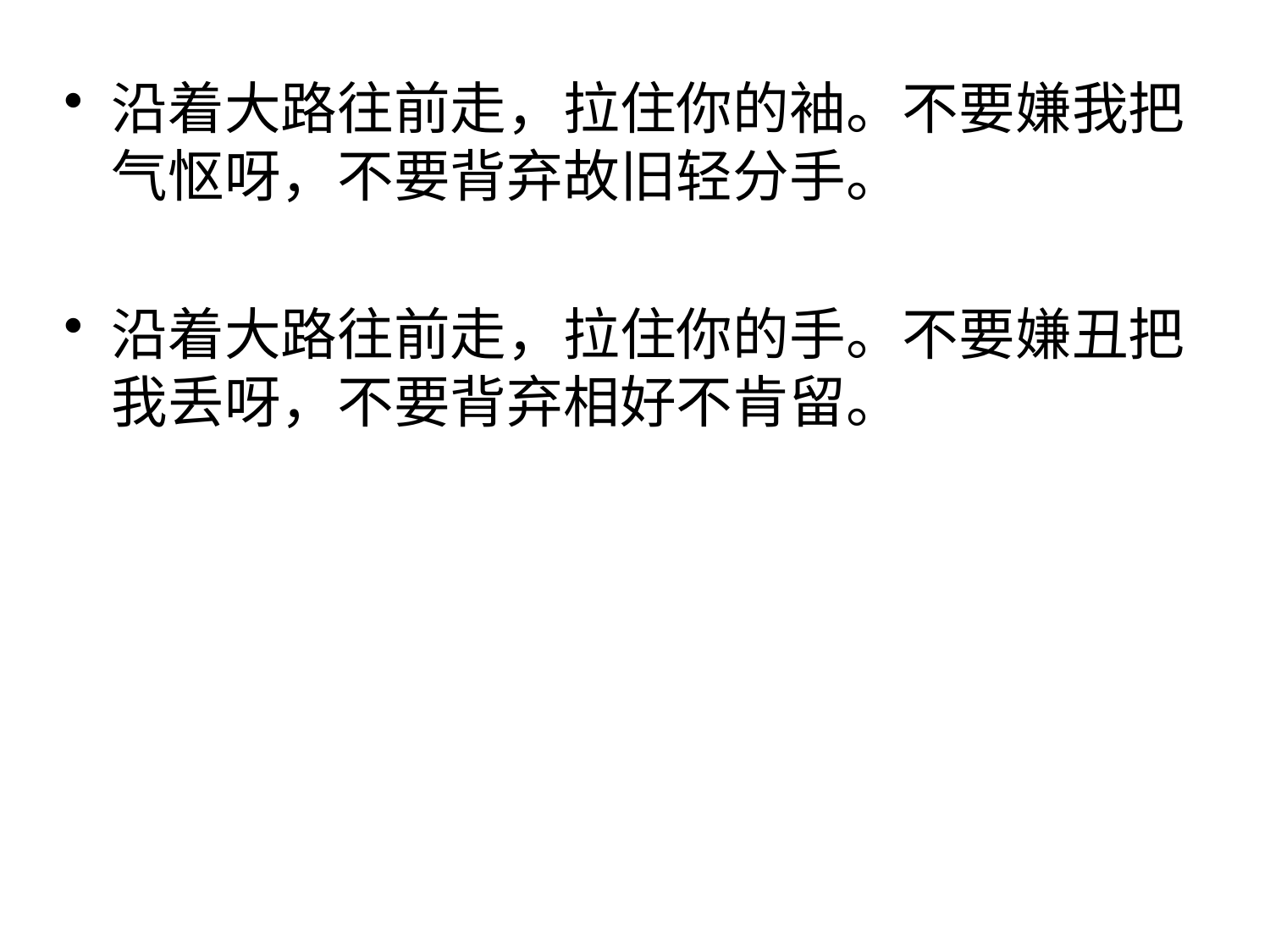

沿着大路往前走，拉住你的袖。不要嫌我把气怄呀，不要背弃故旧轻分手。

沿着大路往前走，拉住你的手。不要嫌丑把我丢呀，不要背弃相好不肯留。